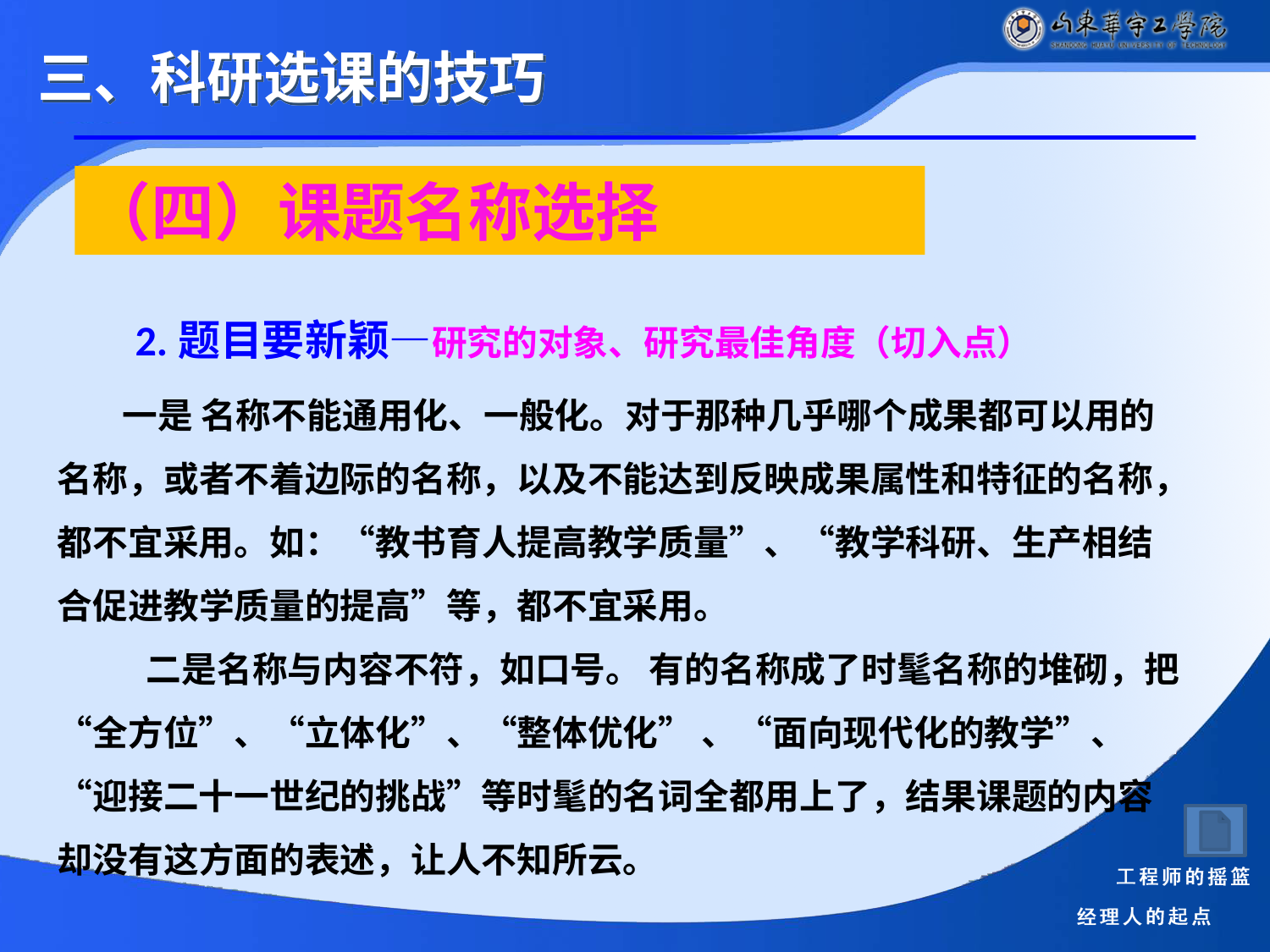

三、科研选课的技巧

（四）课题名称选择
     2.题目要新颖—研究的对象、研究最佳角度（切入点）

       一是 名称不能通用化、一般化。对于那种几乎哪个成果都可以用的名称，或者不着边际的名称，以及不能达到反映成果属性和特征的名称，都不宜采用。如：“教书育人提高教学质量”、“教学科研、生产相结合促进教学质量的提高”等，都不宜采用。
          二是名称与内容不符，如口号。 有的名称成了时髦名称的堆砌，把“全方位”、“立体化”、“整体优化” 、“面向现代化的教学”、“迎接二十一世纪的挑战”等时髦的名词全都用上了，结果课题的内容却没有这方面的表述，让人不知所云。